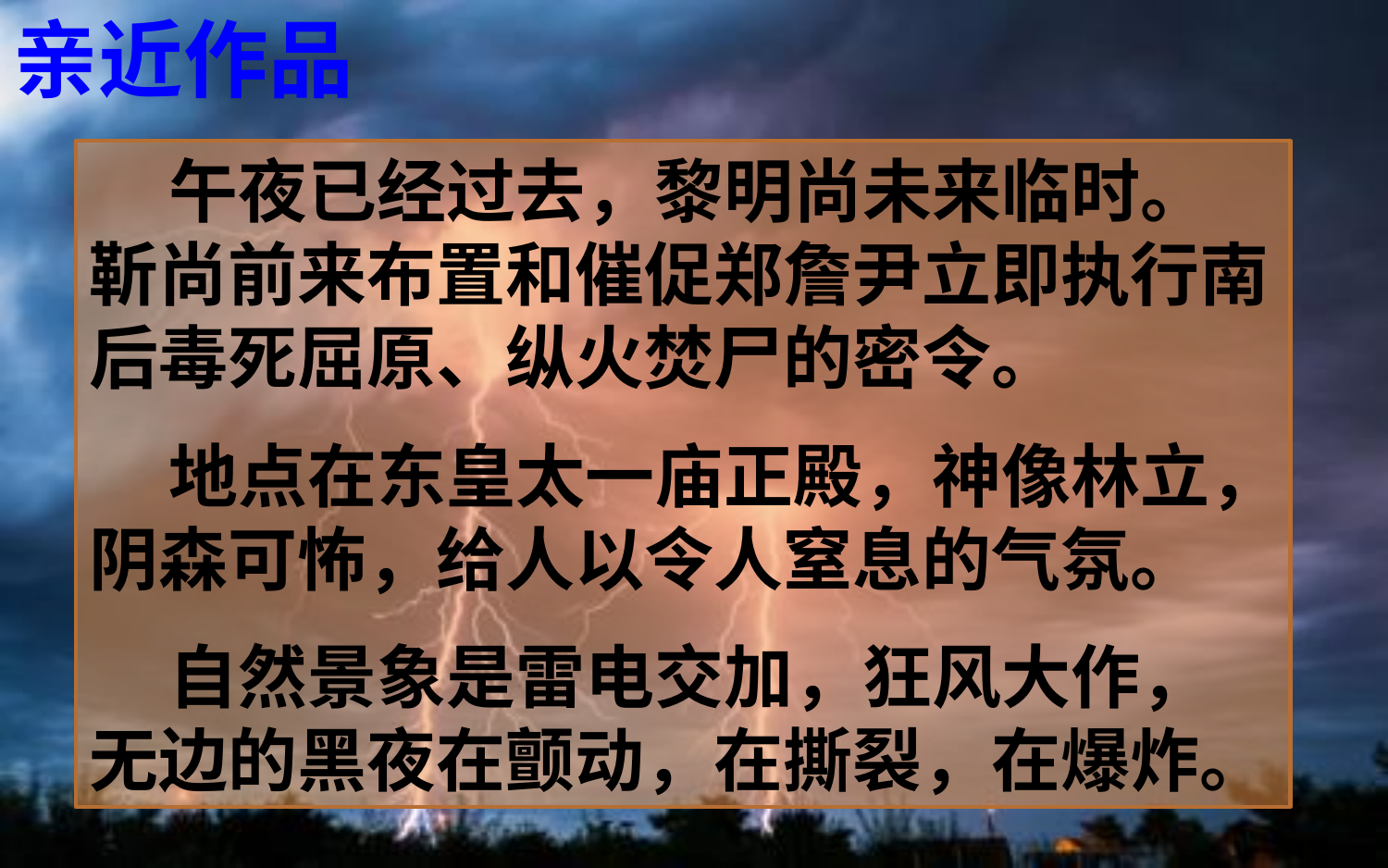

亲近作品
    午夜已经过去，黎明尚未来临时。靳尚前来布置和催促郑詹尹立即执行南后毒死屈原、纵火焚尸的密令。
    地点在东皇太一庙正殿，神像林立，阴森可怖，给人以令人窒息的气氛。
    自然景象是雷电交加，狂风大作，无边的黑夜在颤动，在撕裂，在爆炸。